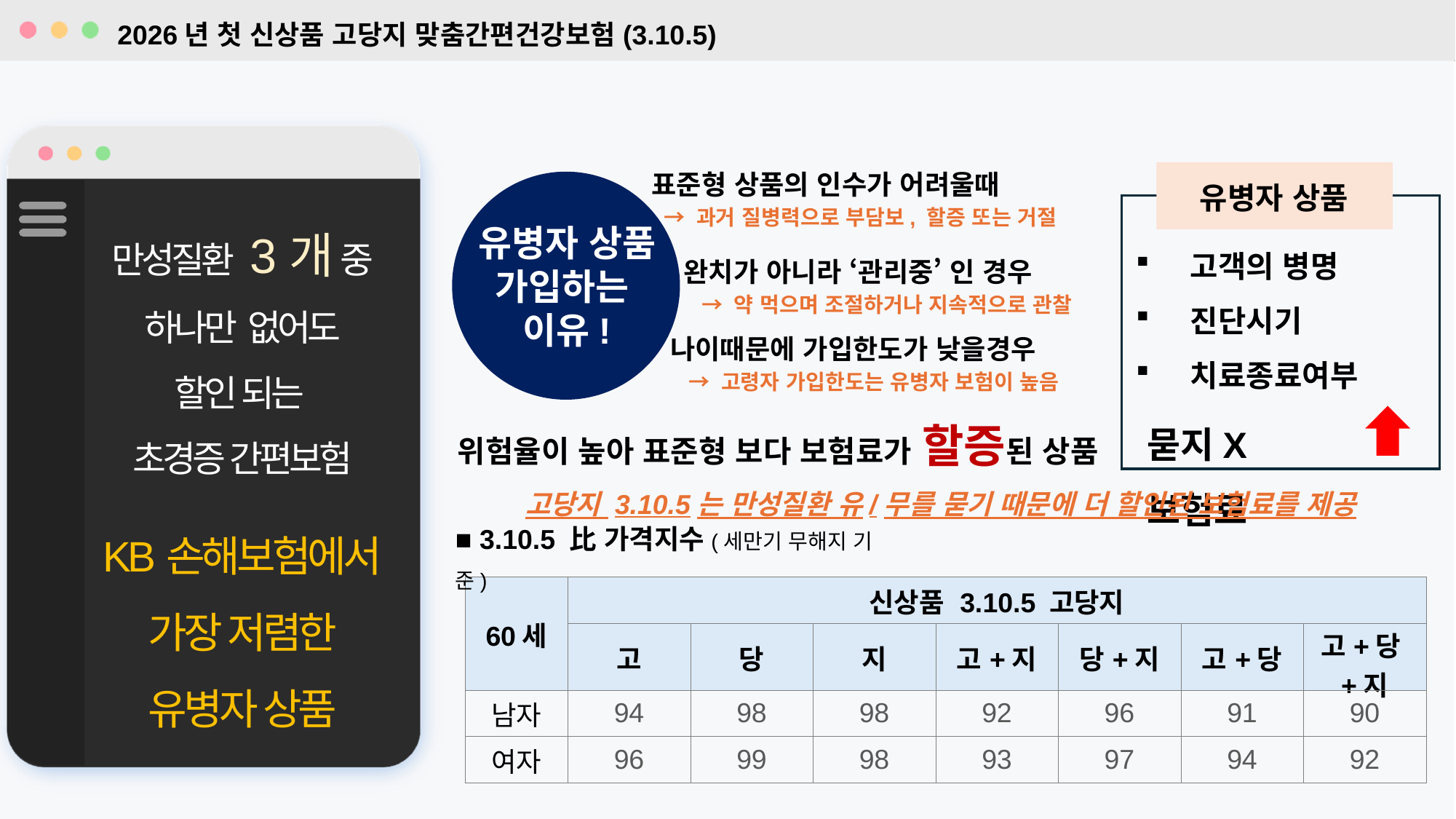

2026년 첫 신상품 고당지 맞춤간편건강보험(3.10.5)
표준형 상품의 인수가 어려울때

유병자 상품

유병자 상품
가입하는
이유!
만성질환 3개 중
하나만  없어도
할인 되는
초경증 간편보험

→ 과거 질병력으로 부담보, 할증 또는 거절
고객의 병명
진단시기
치료종료여부
완치가 아니라 ‘관리중’ 인 경우
→ 약 먹으며 조절하거나 지속적으로 관찰
나이때문에 가입한도가 낮을경우
→ 고령자 가입한도는 유병자 보험이 높음
묻지X 보험료

위험율이 높아 표준형 보다 보험료가 할증된 상품
고당지 3.10.5는 만성질환 유/무를 묻기 때문에 더 할인된 보험료를 제공
KB손해보험에서
가장 저렴한
유병자 상품
■ 3.10.5 比 가격지수(세만기 무해지 기준)
| 60세 | 신상품 3.10.5 고당지 |  |  |  |  |  |  |
| --- | --- | --- | --- | --- | --- | --- | --- |
|  | 고 | 당 | 지 | 고+지 | 당+지 | 고+당 | 고+당+지 |
| 남자 | 94 | 98 | 98 | 92 | 96 | 91 | 90 |
| 여자 | 96 | 99 | 98 | 93 | 97 | 94 | 92 |